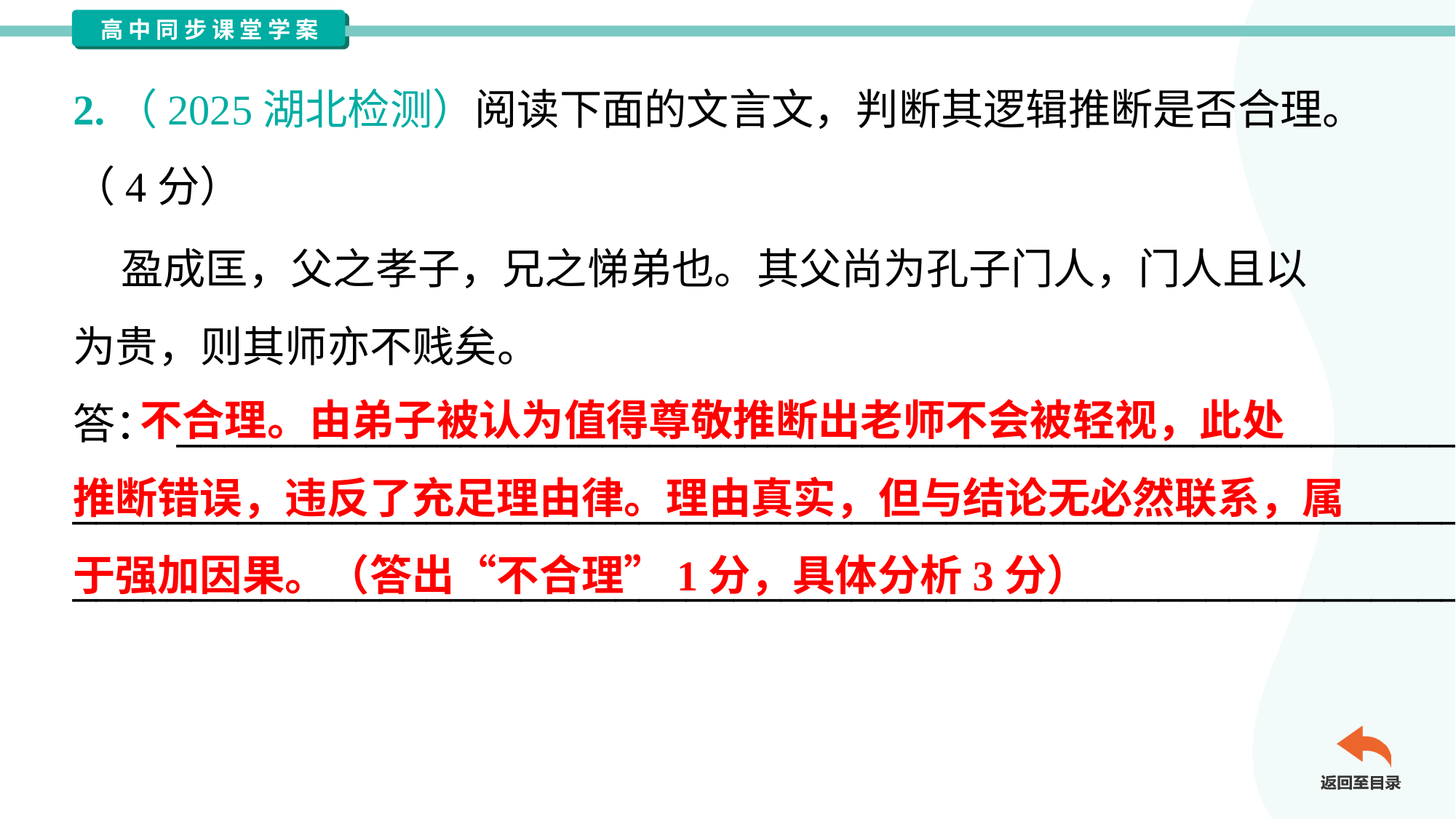

2.（2025湖北检测）阅读下面的文言文，判断其逻辑推断是否合理。
（4分）
    盈成匡，父之孝子，兄之悌弟也。其父尚为孔子门人，门人且以
为贵，则其师亦不贱矣。
答： ________________________________________________________
_____________________________________________________________
_____________________________________________________________
      不合理。由弟子被认为值得尊敬推断出老师不会被轻视，此处
推断错误，违反了充足理由律。理由真实，但与结论无必然联系，属
于强加因果。（答出“不合理”1分，具体分析3分）